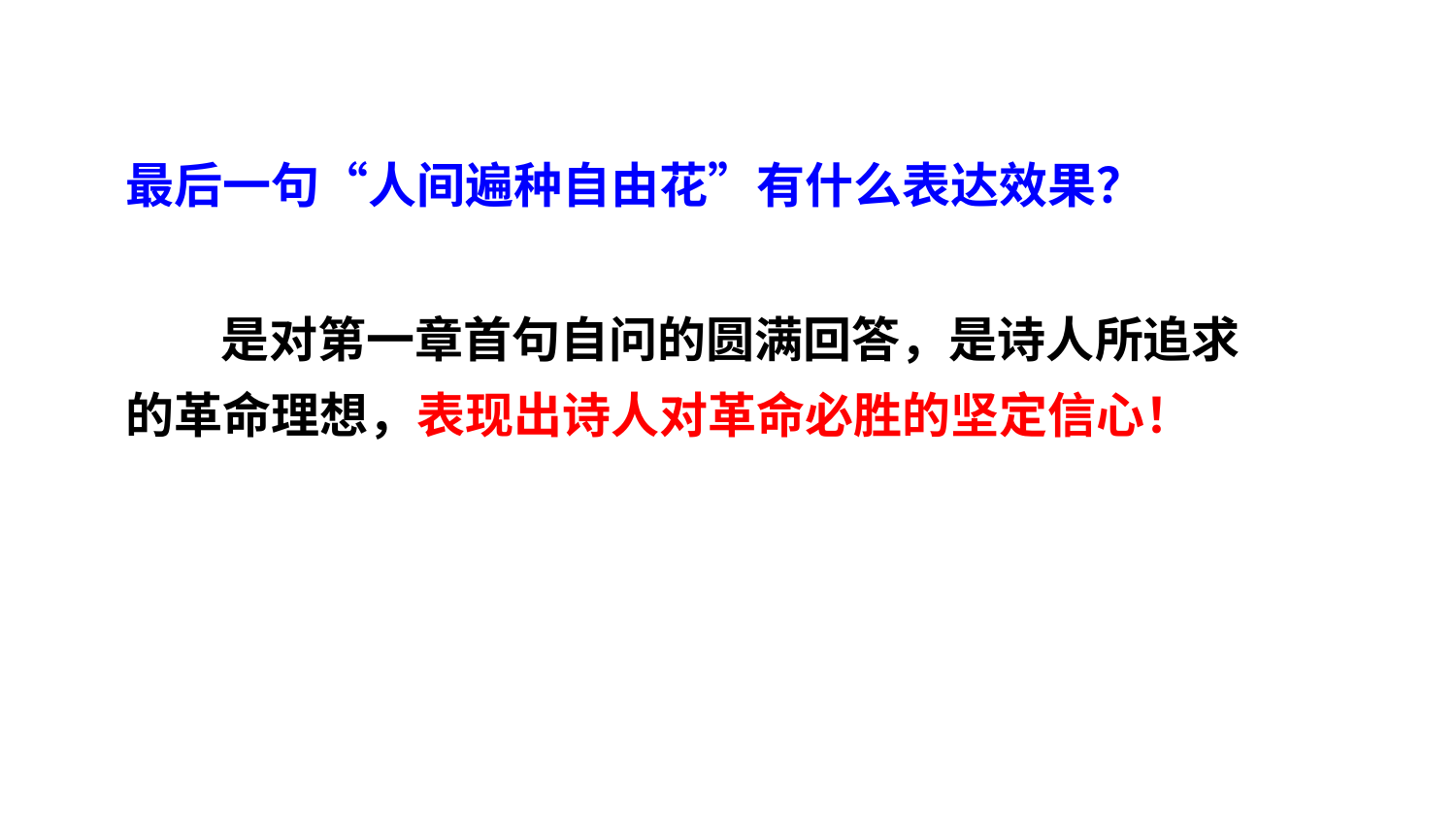

最后一句“人间遍种自由花”有什么表达效果？
 是对第一章首句自问的圆满回答，是诗人所追求的革命理想，表现出诗人对革命必胜的坚定信心！